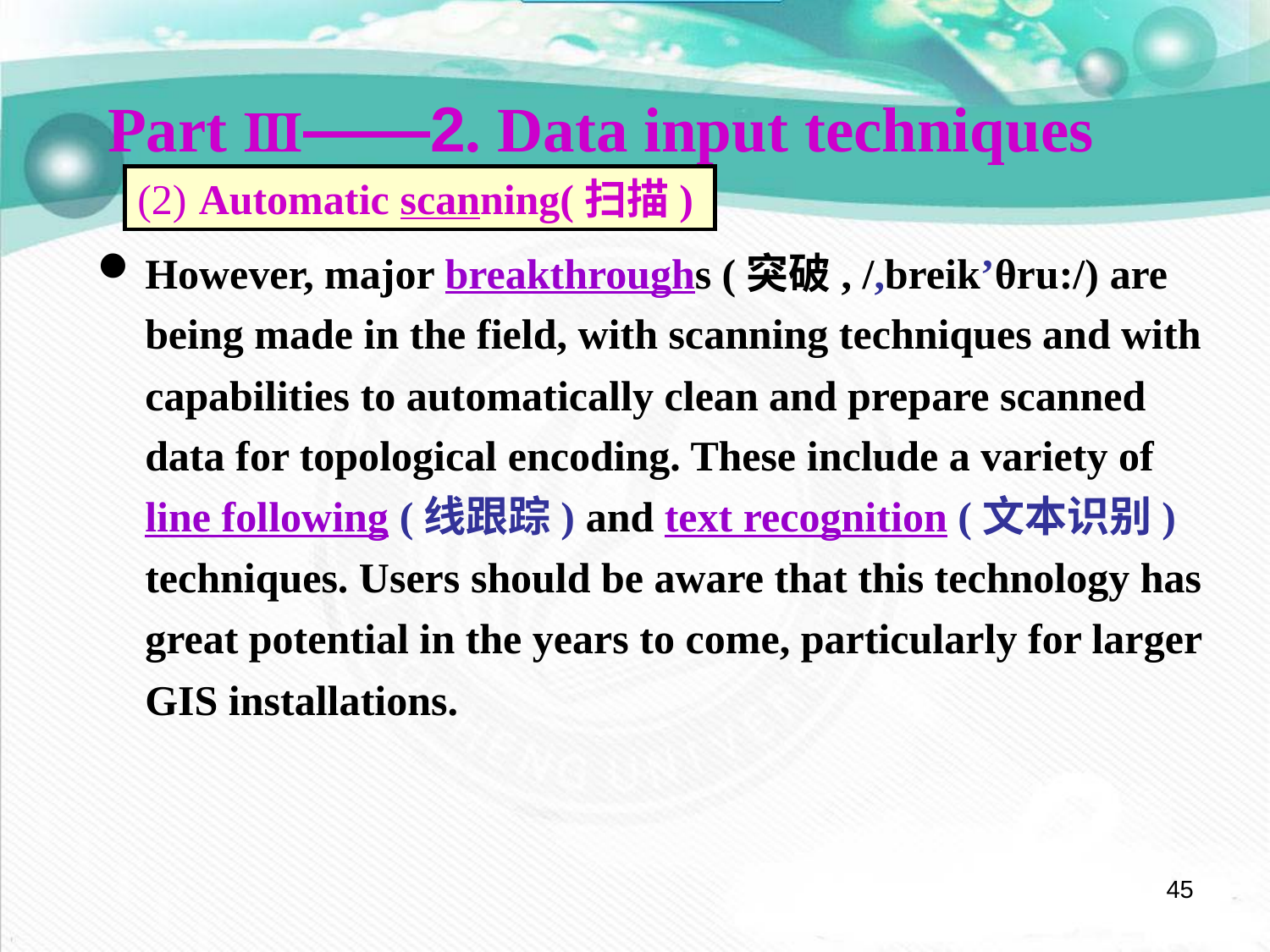

Part Ⅲ——2. Data input techniques
(2) Automatic scanning(扫描)
However, major breakthroughs (突破, /,breik’θru:/) are being made in the field, with scanning techniques and with capabilities to automatically clean and prepare scanned data for topological encoding. These include a variety of line following (线跟踪) and text recognition (文本识别) techniques. Users should be aware that this technology has great potential in the years to come, particularly for larger GIS installations.
45